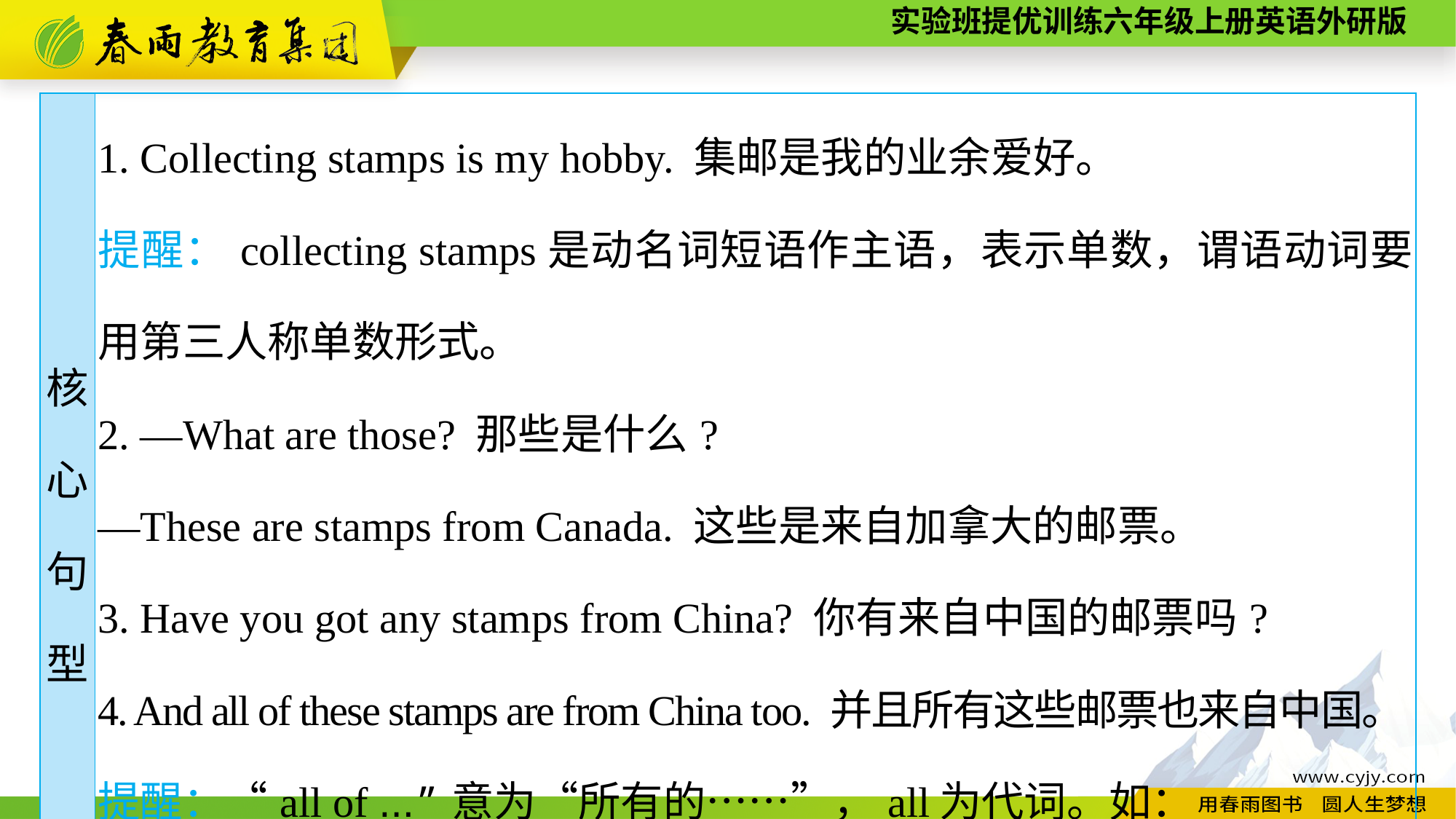

| 核 心 句 型 | 1. Collecting stamps is my hobby. 集邮是我的业余爱好。 提醒：collecting stamps是动名词短语作主语，表示单数，谓语动词要用第三人称单数形式。 2. —What are those? 那些是什么? —These are stamps from Canada. 这些是来自加拿大的邮票。 3. Have you got any stamps from China? 你有来自中国的邮票吗? 4. And all of these stamps are from China too. 并且所有这些邮票也来自中国。 提醒：“all of ...”意为“所有的……”，all为代词。如： All of the children are lovely. 所有的孩子都很可爱。 |
| --- | --- |